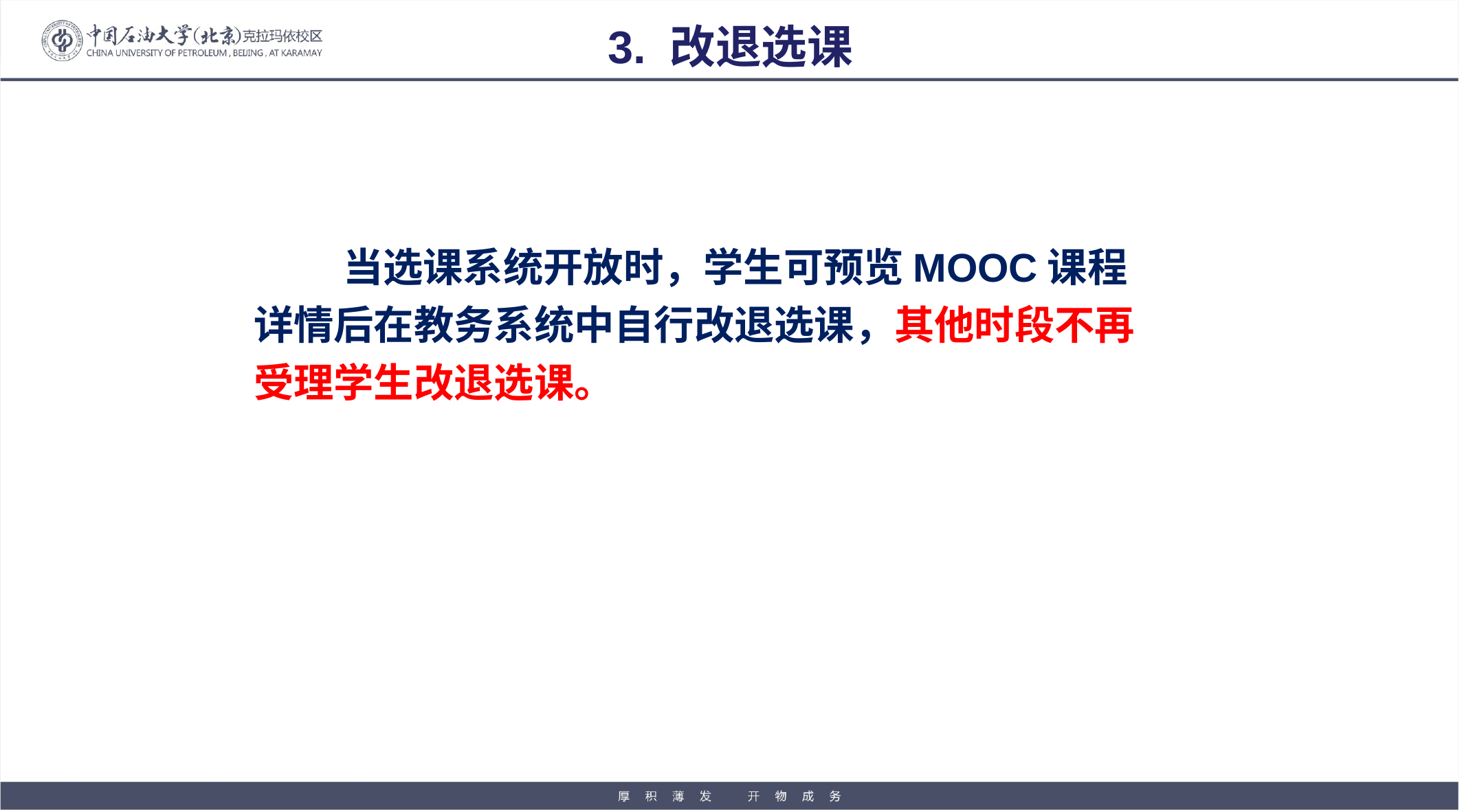

3. 改退选课
当选课系统开放时，学生可预览MOOC课程详情后在教务系统中自行改退选课，其他时段不再受理学生改退选课。